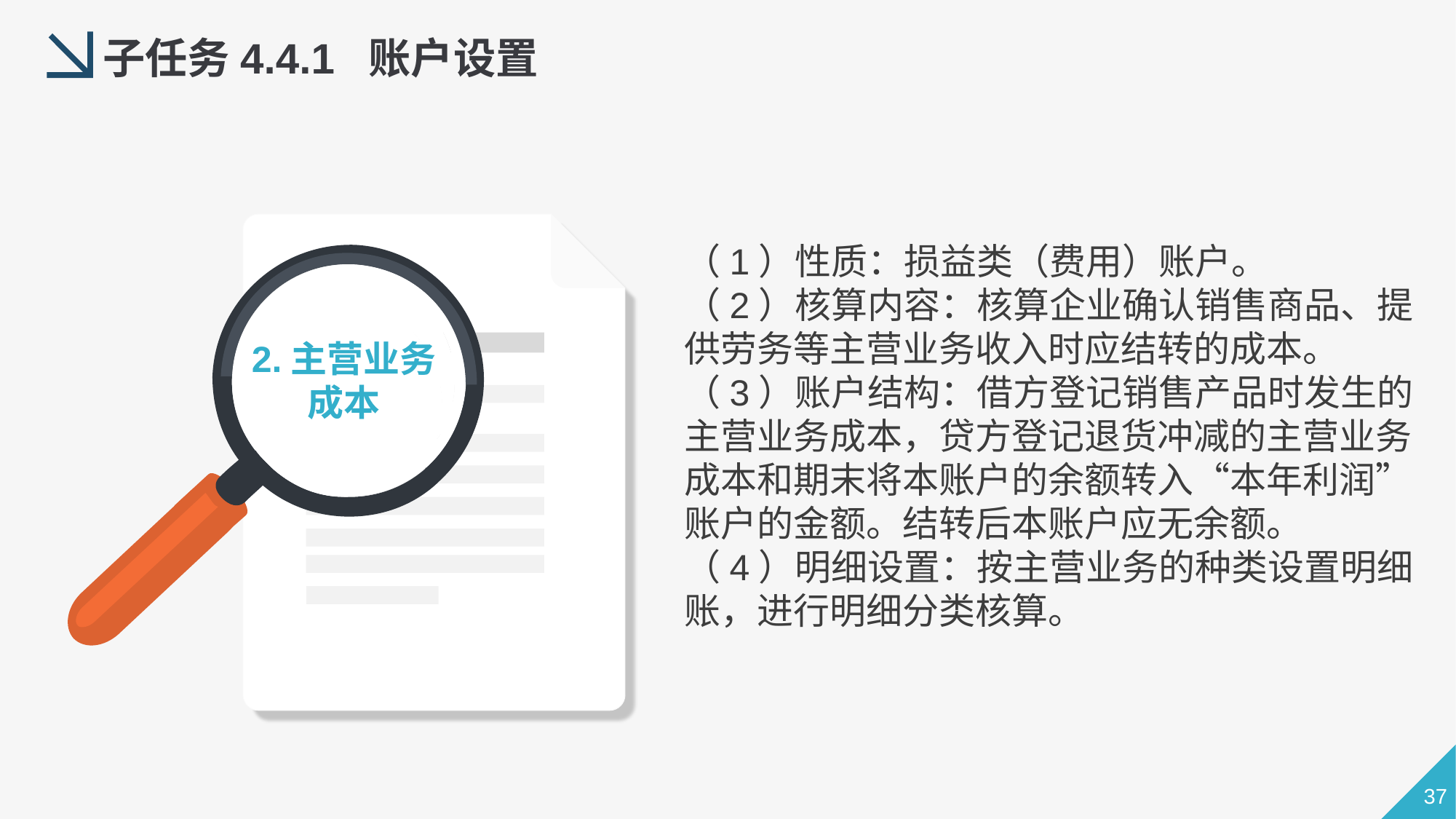

子任务4.4.1  账户设置

（1）性质：损益类（费用）账户。
（2）核算内容：核算企业确认销售商品、提供劳务等主营业务收入时应结转的成本。
（3）账户结构：借方登记销售产品时发生的主营业务成本，贷方登记退货冲减的主营业务成本和期末将本账户的余额转入“本年利润”账户的金额。结转后本账户应无余额。
（4）明细设置：按主营业务的种类设置明细账，进行明细分类核算。

2.主营业务成本